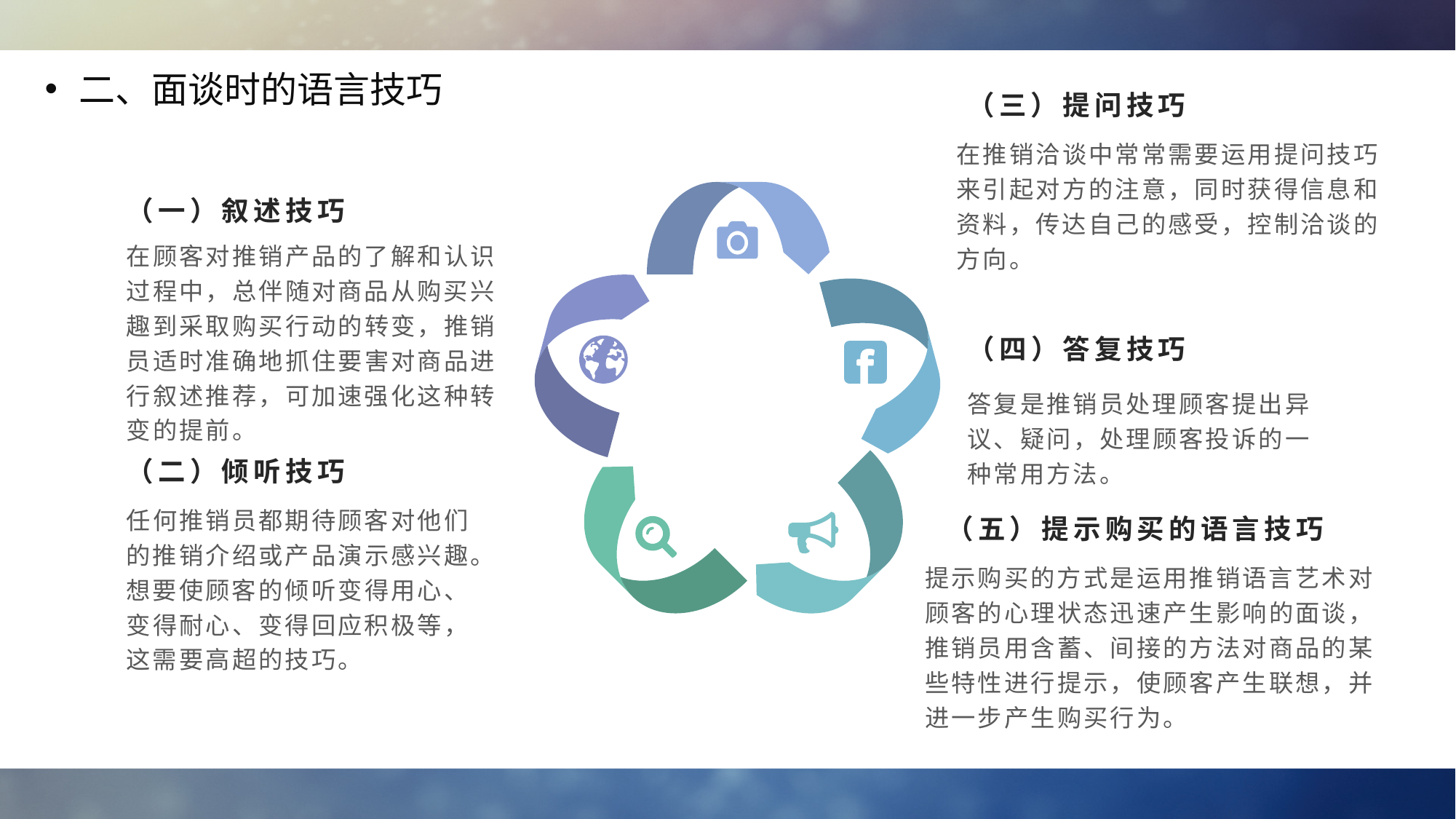

二、面谈时的语言技巧
（三）提问技巧
在推销洽谈中常常需要运用提问技巧来引起对方的注意，同时获得信息和资料，传达自己的感受，控制洽谈的方向。
（一）叙述技巧

在顾客对推销产品的了解和认识过程中，总伴随对商品从购买兴趣到采取购买行动的转变，推销员适时准确地抓住要害对商品进行叙述推荐，可加速强化这种转变的提前。

（四）答复技巧

答复是推销员处理顾客提出异议、疑问，处理顾客投诉的一种常用方法。
（二）倾听技巧
任何推销员都期待顾客对他们的推销介绍或产品演示感兴趣。想要使顾客的倾听变得用心、变得耐心、变得回应积极等，这需要高超的技巧。
（五）提示购买的语言技巧

提示购买的方式是运用推销语言艺术对顾客的心理状态迅速产生影响的面谈，推销员用含蓄、间接的方法对商品的某些特性进行提示，使顾客产生联想，并进一步产生购买行为。